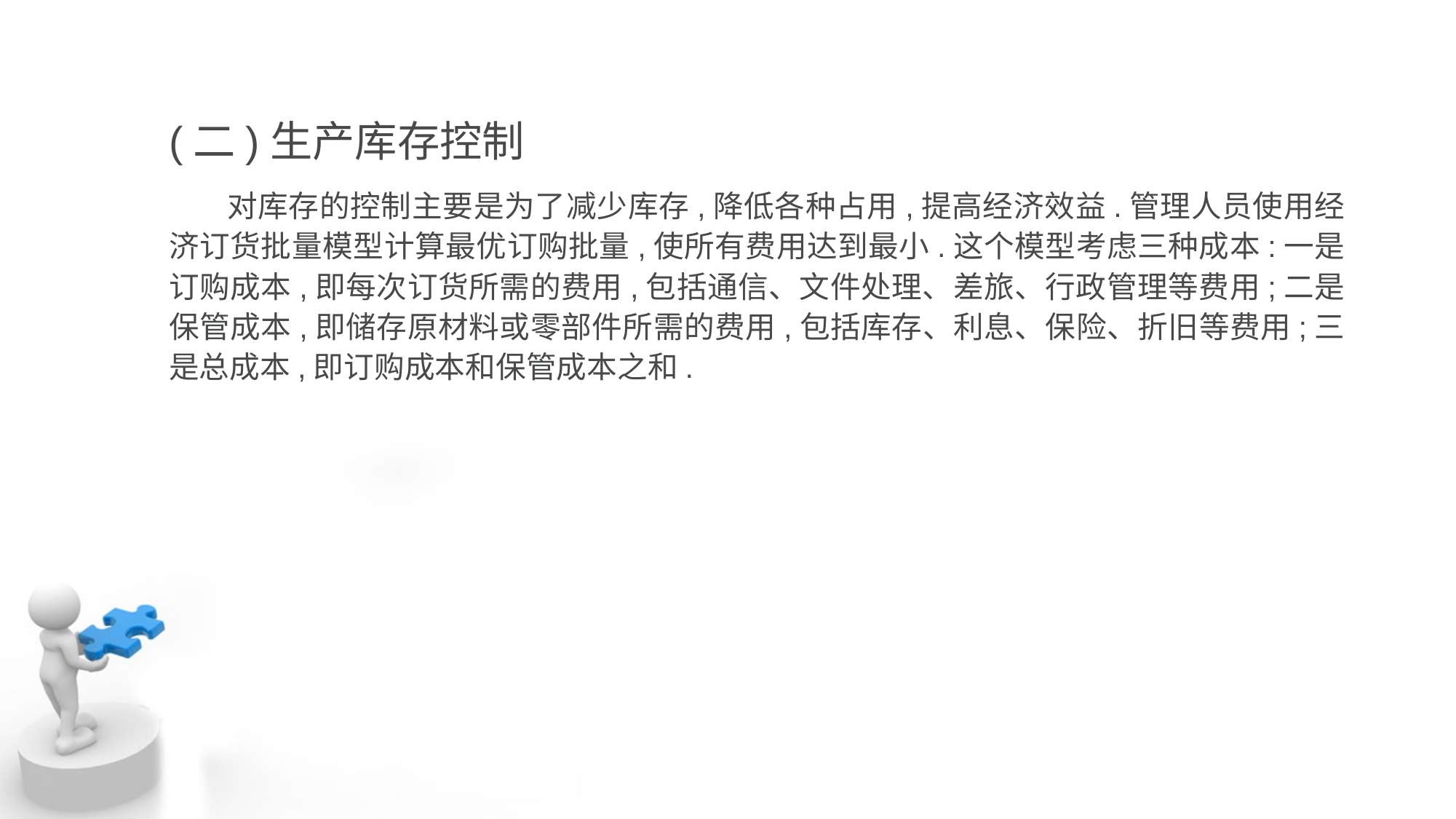

(二)生产库存控制
       对库存的控制主要是为了减少库存,降低各种占用,提高经济效益.管理人员使用经 济订货批量模型计算最优订购批量,使所有费用达到最小.这个模型考虑三种成本:一是 订购成本,即每次订货所需的费用,包括通信、文件处理、差旅、行政管理等费用;二是 保管成本,即储存原材料或零部件所需的费用,包括库存、利息、保险、折旧等费用;三 是总成本,即订购成本和保管成本之和.